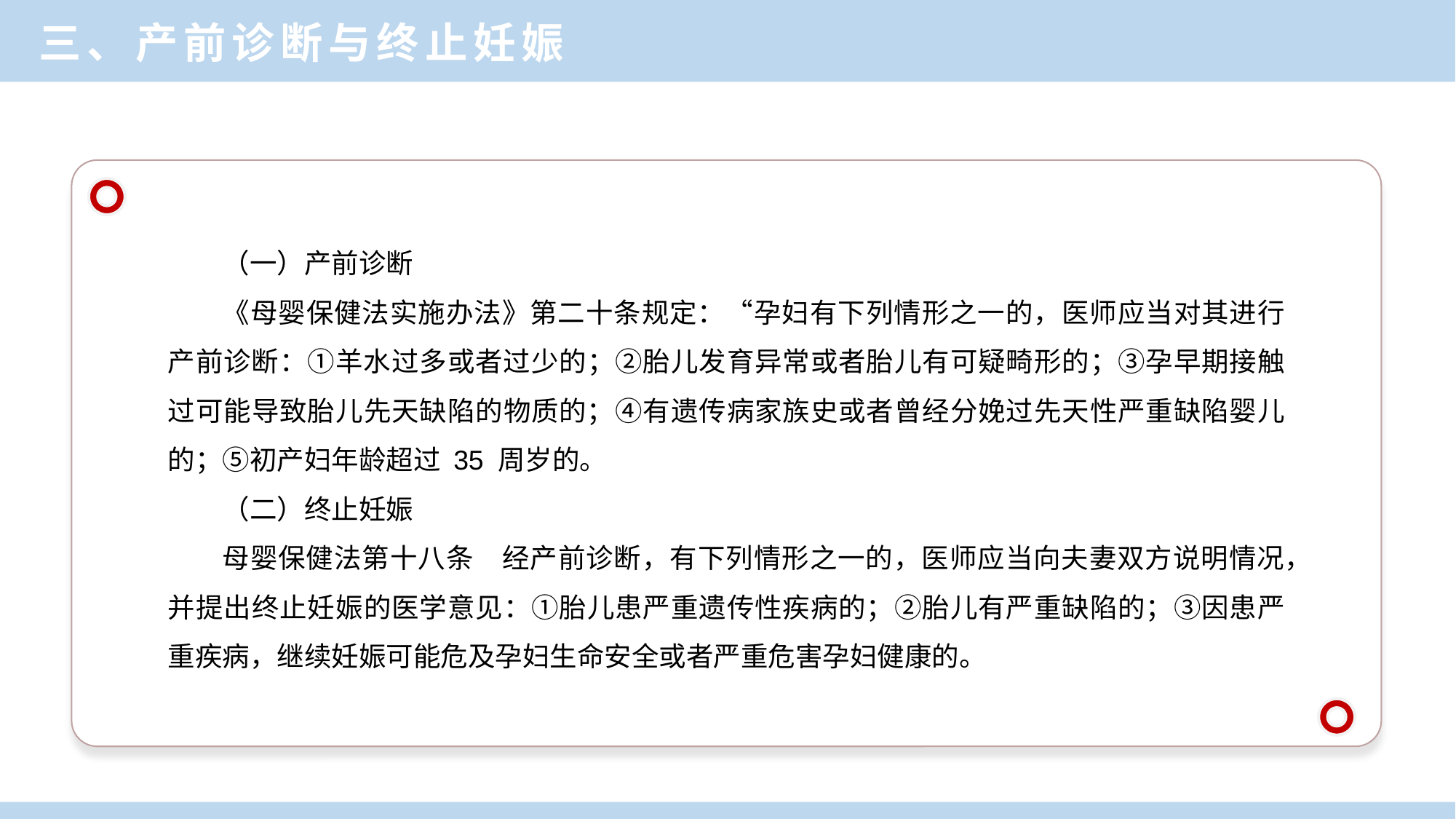

三、产前诊断与终止妊娠

（一）产前诊断
《母婴保健法实施办法》第二十条规定：“孕妇有下列情形之一的，医师应当对其进行产前诊断：①羊水过多或者过少的；②胎儿发育异常或者胎儿有可疑畸形的；③孕早期接触过可能导致胎儿先天缺陷的物质的；④有遗传病家族史或者曾经分娩过先天性严重缺陷婴儿的；⑤初产妇年龄超过 35 周岁的。
（二）终止妊娠
母婴保健法第十八条　经产前诊断，有下列情形之一的，医师应当向夫妻双方说明情况，并提出终止妊娠的医学意见：①胎儿患严重遗传性疾病的；②胎儿有严重缺陷的；③因患严重疾病，继续妊娠可能危及孕妇生命安全或者严重危害孕妇健康的。